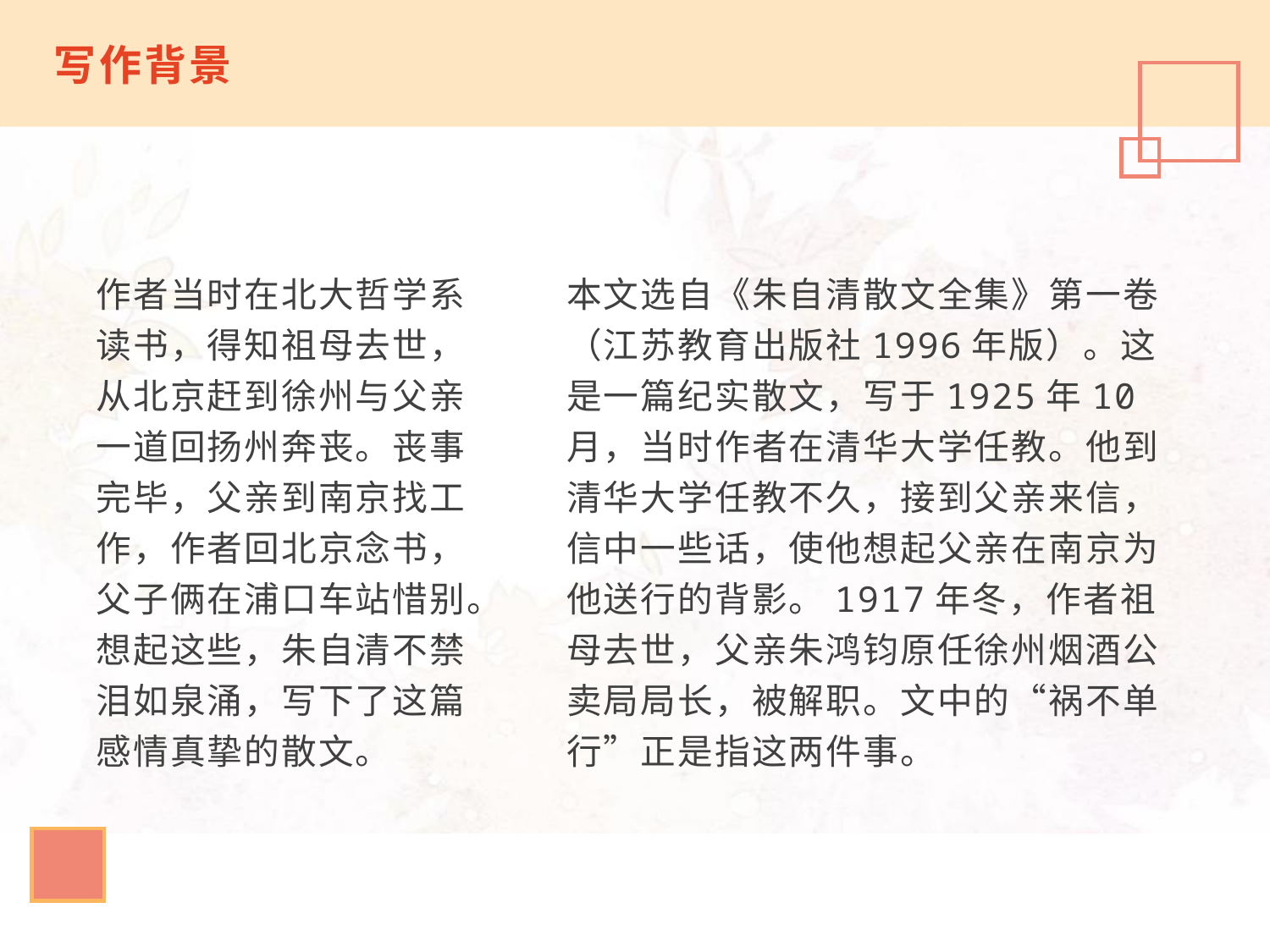

写作背景

作者当时在北大哲学系读书，得知祖母去世，从北京赶到徐州与父亲一道回扬州奔丧。丧事完毕，父亲到南京找工作，作者回北京念书，父子俩在浦口车站惜别。想起这些，朱自清不禁泪如泉涌，写下了这篇感情真挚的散文。
本文选自《朱自清散文全集》第一卷（江苏教育出版社1996年版）。这是一篇纪实散文，写于1925年10月，当时作者在清华大学任教。他到清华大学任教不久，接到父亲来信，信中一些话，使他想起父亲在南京为他送行的背影。1917年冬，作者祖母去世，父亲朱鸿钧原任徐州烟酒公卖局局长，被解职。文中的“祸不单行”正是指这两件事。